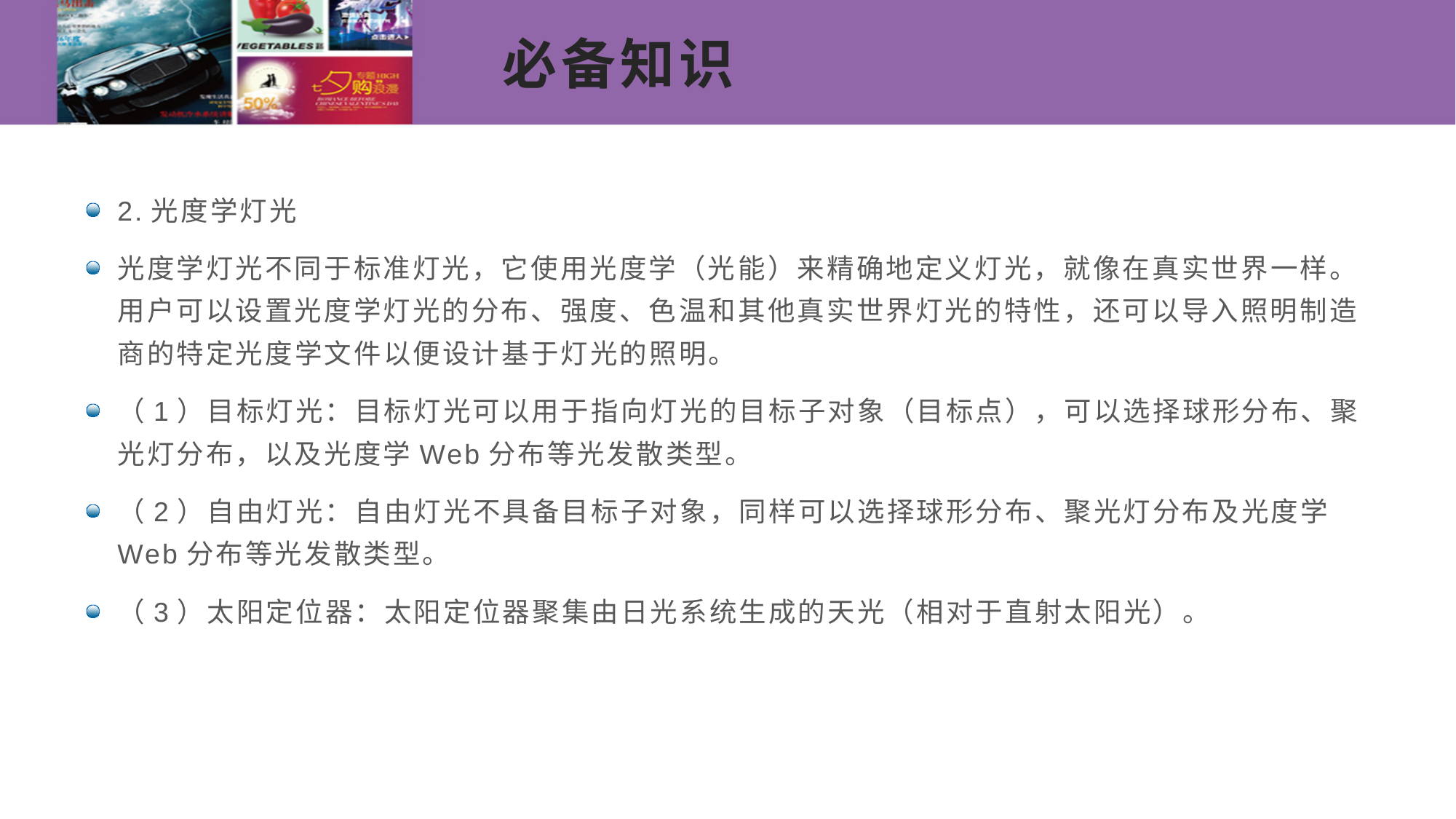

# 必备知识
2.光度学灯光
光度学灯光不同于标准灯光，它使用光度学（光能）来精确地定义灯光，就像在真实世界一样。用户可以设置光度学灯光的分布、强度、色温和其他真实世界灯光的特性，还可以导入照明制造商的特定光度学文件以便设计基于灯光的照明。
（1）目标灯光：目标灯光可以用于指向灯光的目标子对象（目标点），可以选择球形分布、聚光灯分布，以及光度学Web分布等光发散类型。
（2）自由灯光：自由灯光不具备目标子对象，同样可以选择球形分布、聚光灯分布及光度学Web分布等光发散类型。
（3）太阳定位器：太阳定位器聚集由日光系统生成的天光（相对于直射太阳光）。